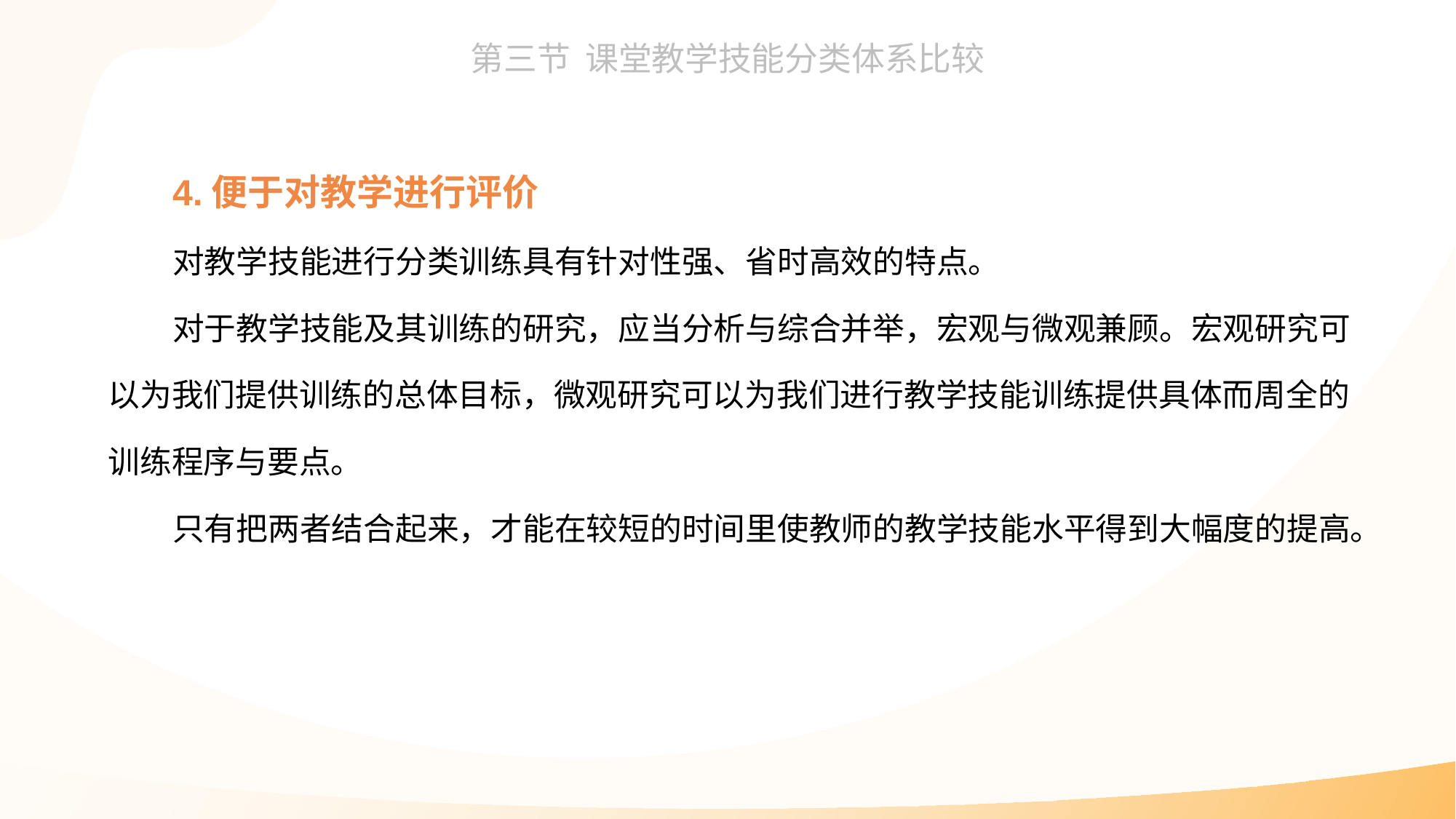

4.便于对教学进行评价
对教学技能进行分类训练具有针对性强、省时高效的特点。
对于教学技能及其训练的研究，应当分析与综合并举，宏观与微观兼顾。宏观研究可以为我们提供训练的总体目标，微观研究可以为我们进行教学技能训练提供具体而周全的训练程序与要点。
只有把两者结合起来，才能在较短的时间里使教师的教学技能水平得到大幅度的提高。